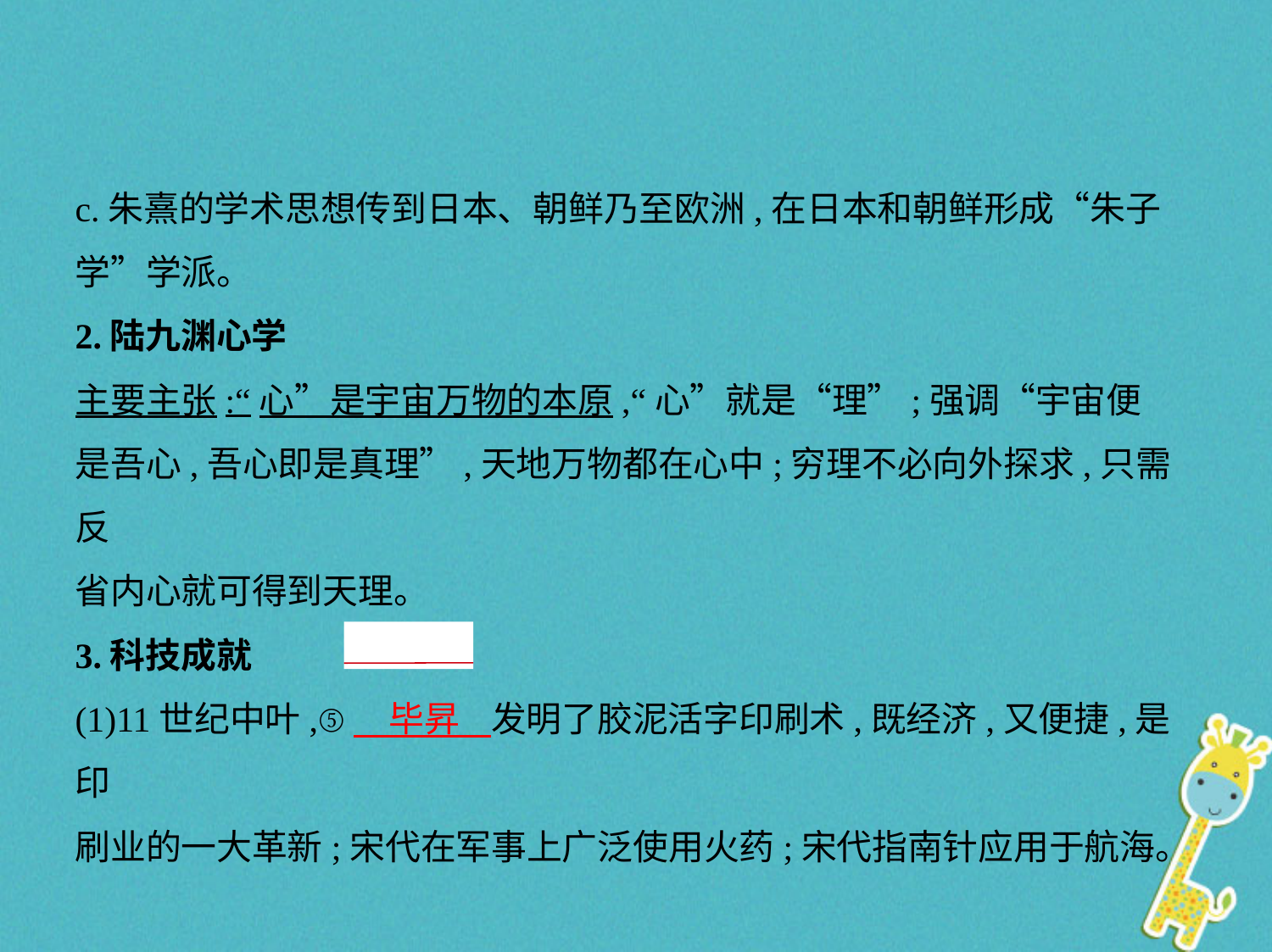

c.朱熹的学术思想传到日本、朝鲜乃至欧洲,在日本和朝鲜形成“朱子
学”学派。
2.陆九渊心学
主要主张:“心”是宇宙万物的本原,“心”就是“理”;强调“宇宙便
是吾心,吾心即是真理”,天地万物都在心中;穷理不必向外探求,只需反
省内心就可得到天理。
3.科技成就
(1)11世纪中叶,⑤　毕昇    发明了胶泥活字印刷术,既经济,又便捷,是印
刷业的一大革新;宋代在军事上广泛使用火药;宋代指南针应用于航海。